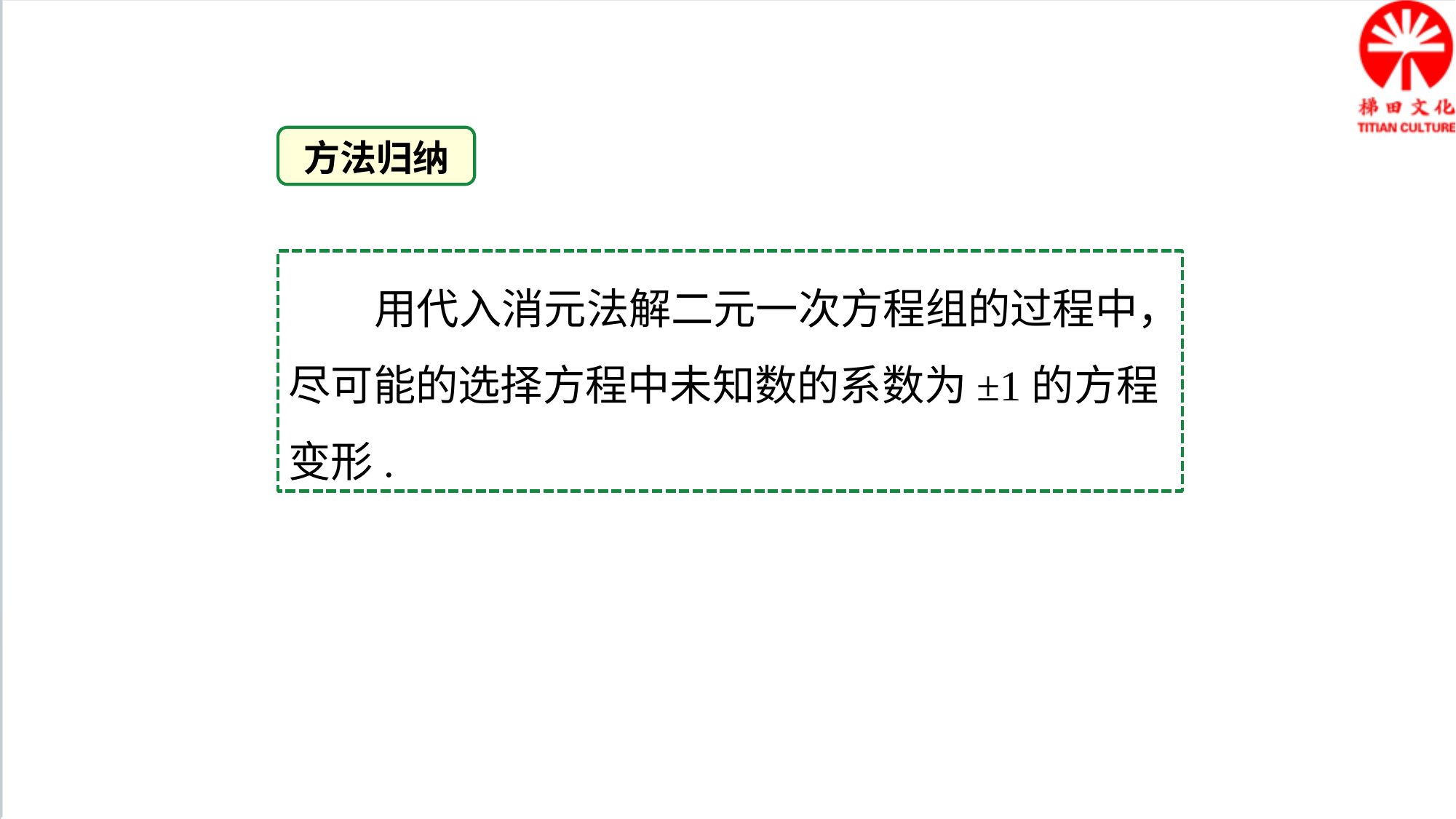

方法归纳
        用代入消元法解二元一次方程组的过程中，尽可能的选择方程中未知数的系数为±1的方程变形.